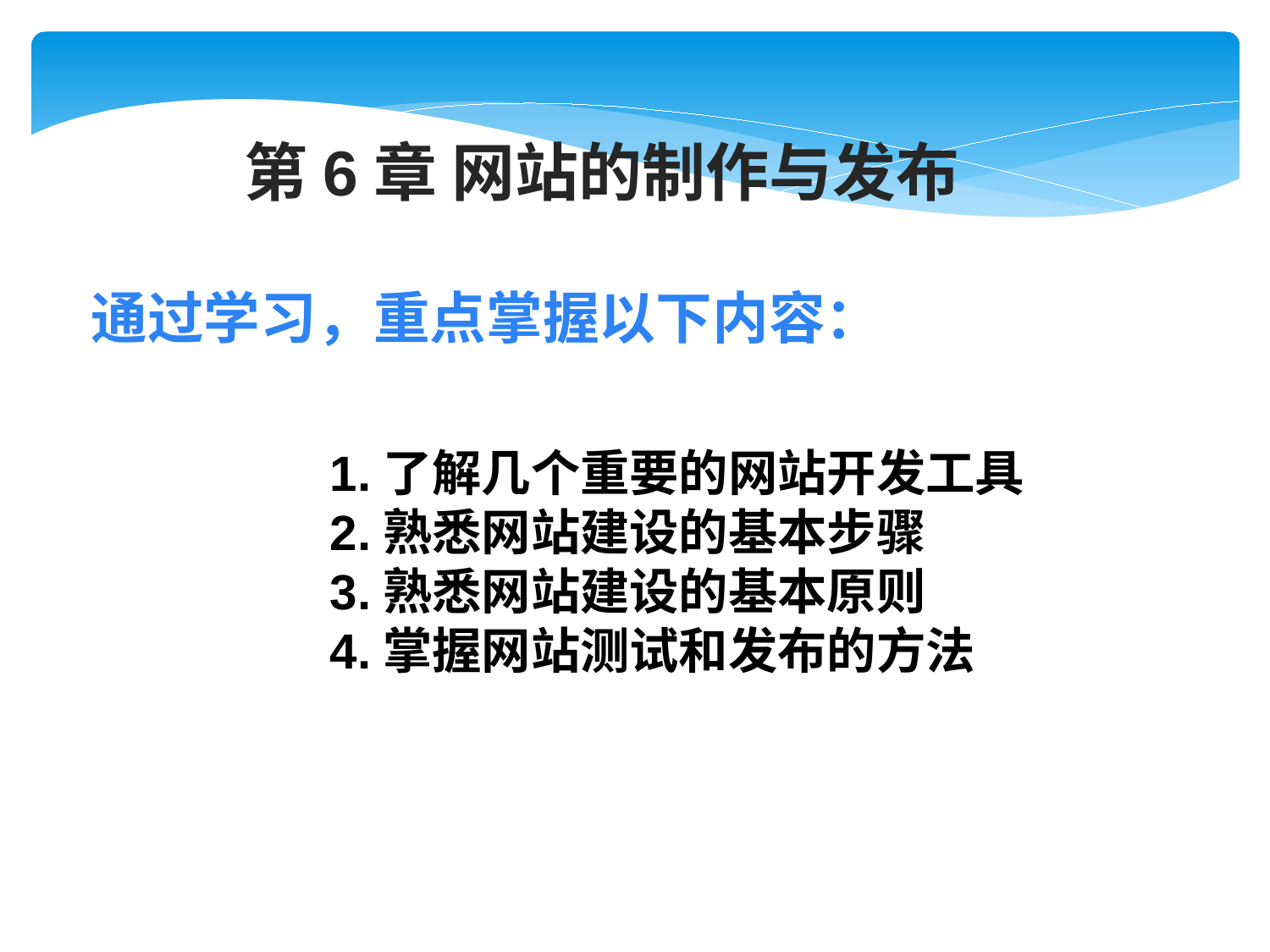

第6章 网站的制作与发布
通过学习，重点掌握以下内容：
1.了解几个重要的网站开发工具
2.熟悉网站建设的基本步骤
3.熟悉网站建设的基本原则
4.掌握网站测试和发布的方法